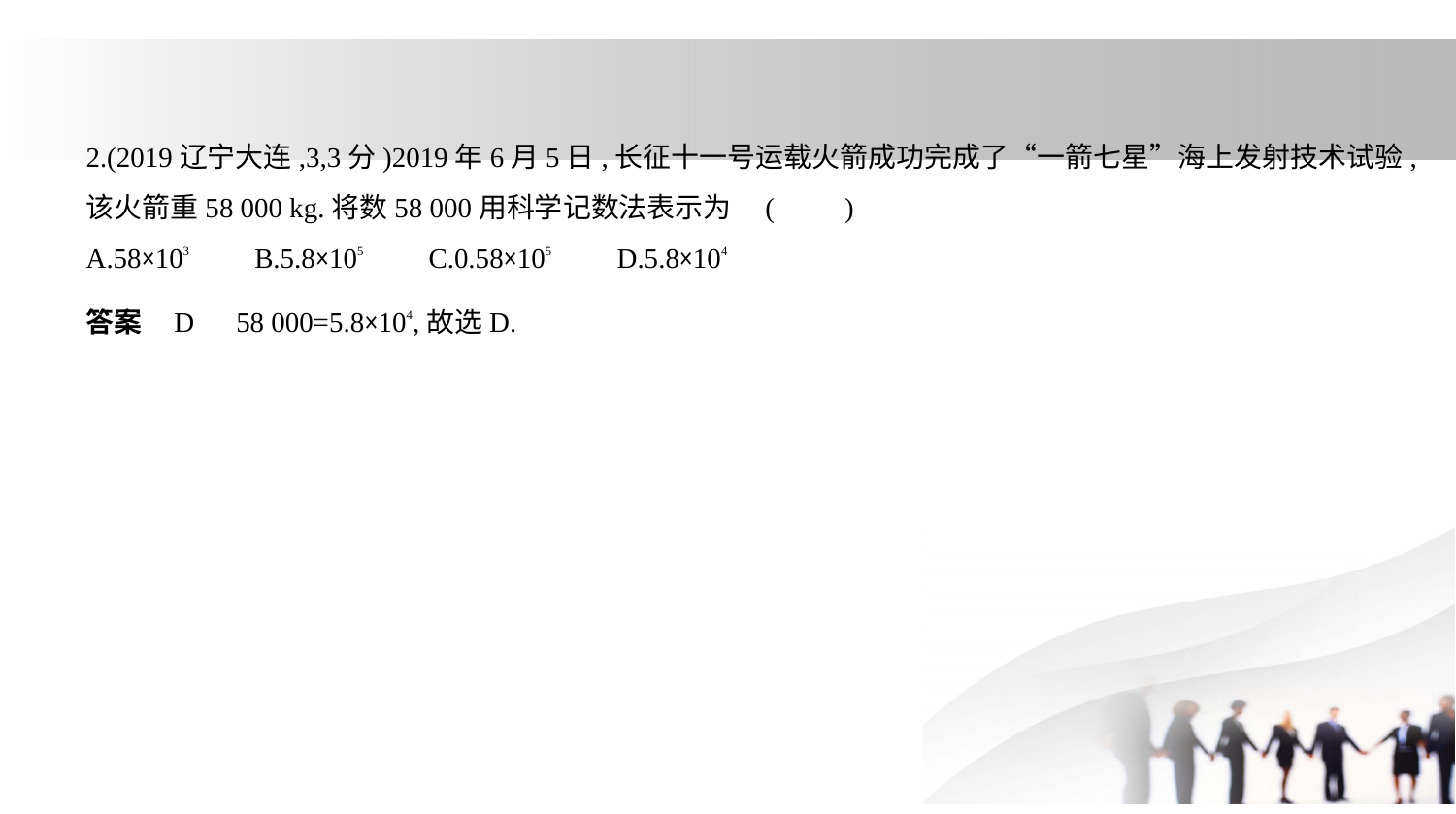

2.(2019辽宁大连,3,3分)2019年6月5日,长征十一号运载火箭成功完成了“一箭七星”海上发射技术试验,
该火箭重58 000 kg.将数58 000用科学记数法表示为 (　　)
A.58×103　    B.5.8×105　    C.0.58×105　    D.5.8×104
答案    D　58 000=5.8×104,故选D.